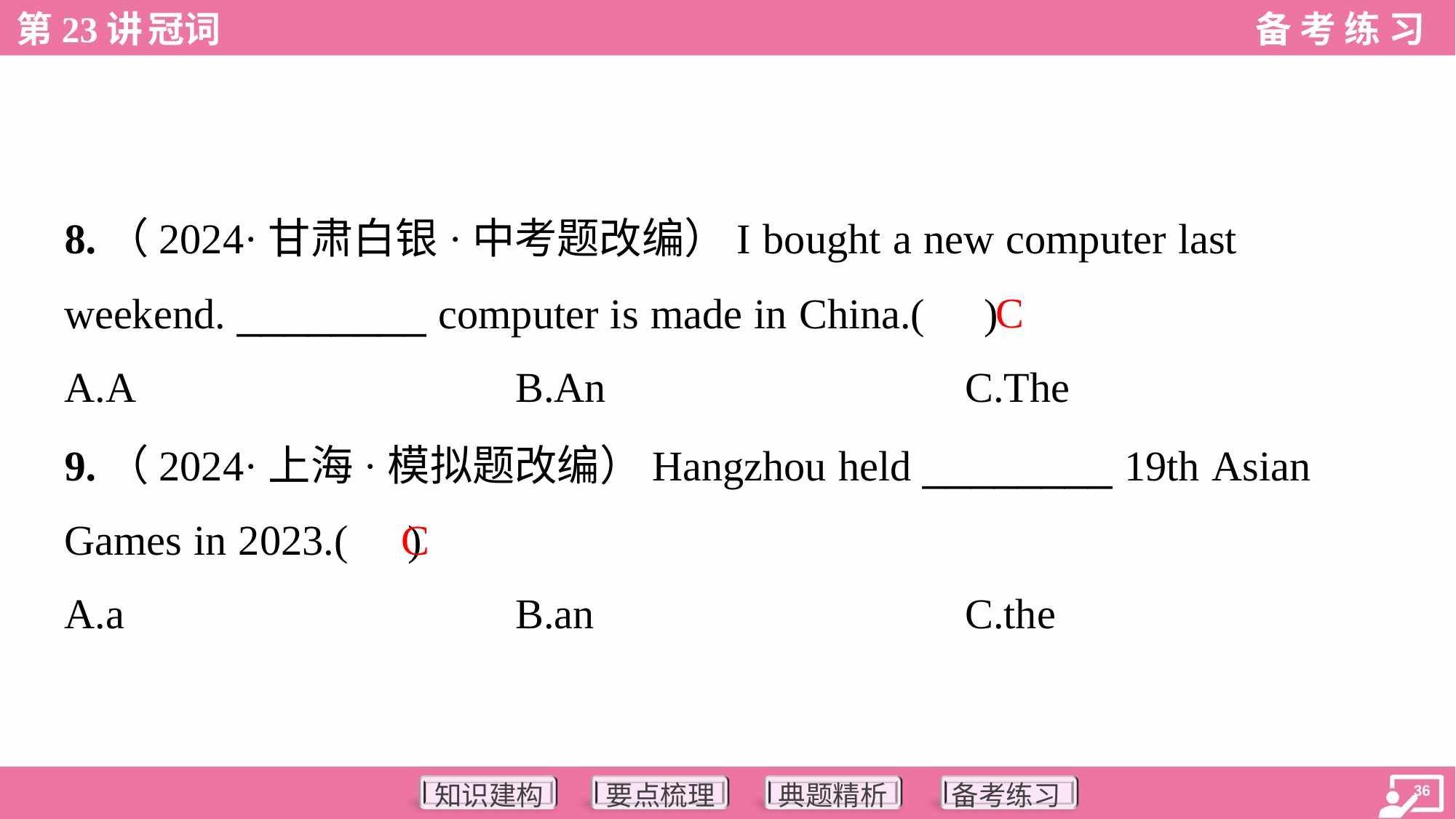

8.（2024·甘肃白银·中考题改编）I bought a new computer last
weekend. ________ computer is made in China.(     )
C
A.A	B.An	C.The
9.（2024·上海·模拟题改编）Hangzhou held ________ 19th Asian
Games in 2023.(     )
C
A.a	B.an	C.the